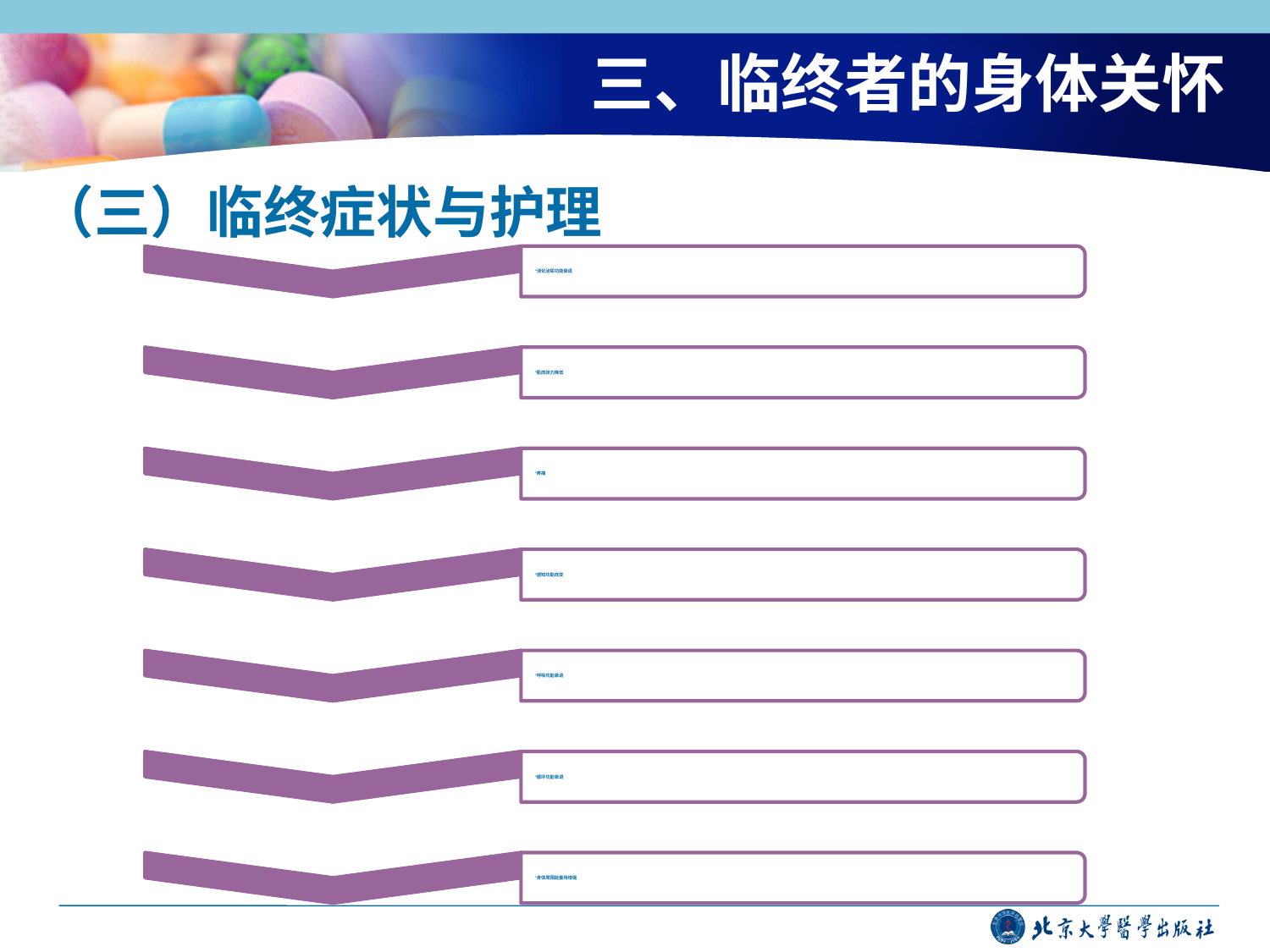

# 三、临终者的身体关怀
（三）临终症状与护理

消化泌尿功能衰退
肌肉张力降低
疼痛
感知功能改变
呼吸功能衰退
循环功能衰退
身体周围能量场增强